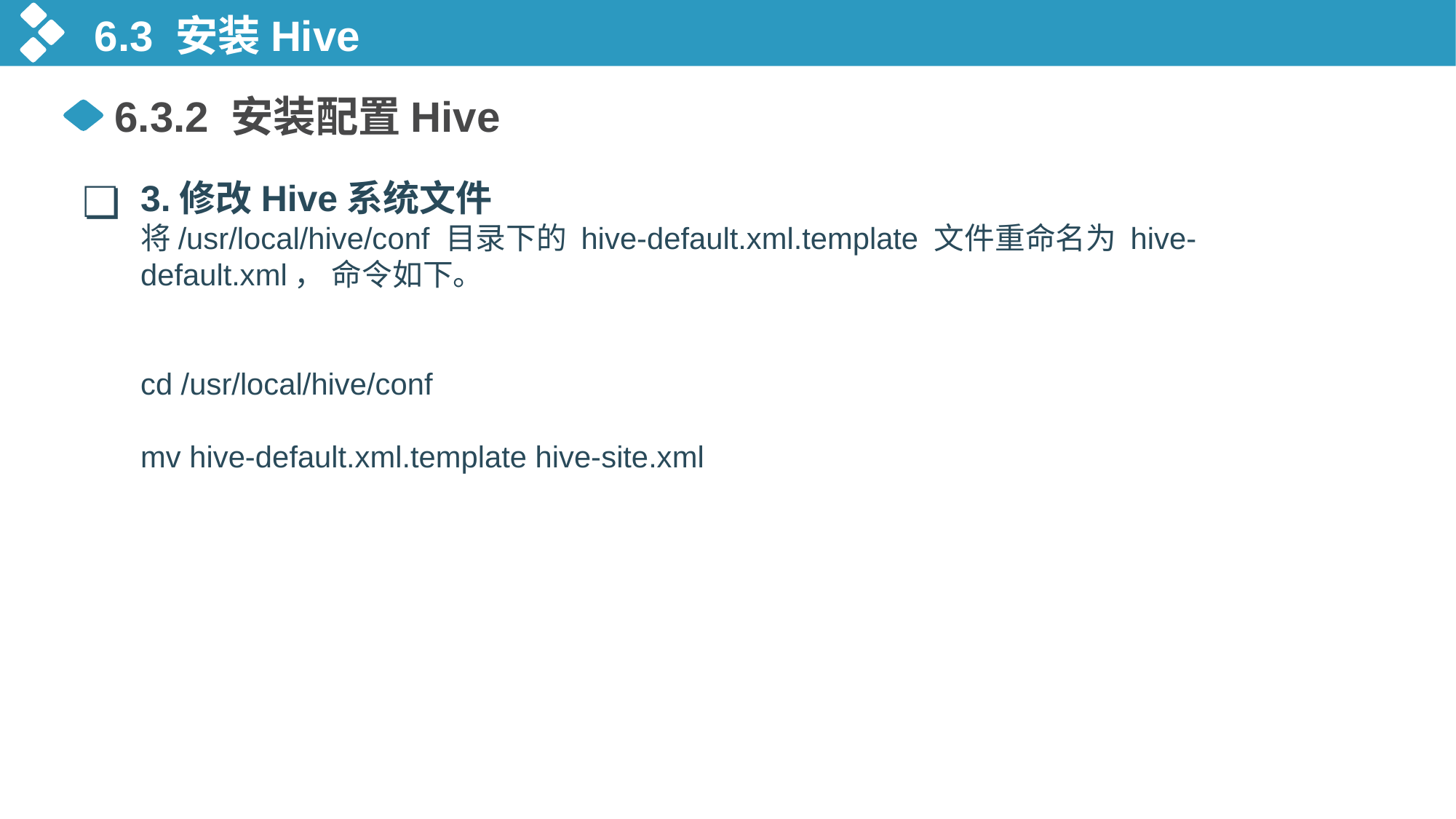

6.3 安装Hive
6.3.2 安装配置Hive

❏
3.修改Hive系统文件
将/usr/local/hive/conf 目录下的 hive-default.xml.template 文件重命名为 hive-default.xml， 命令如下。

cd /usr/local/hive/conf

mv hive-default.xml.template hive-site.xml